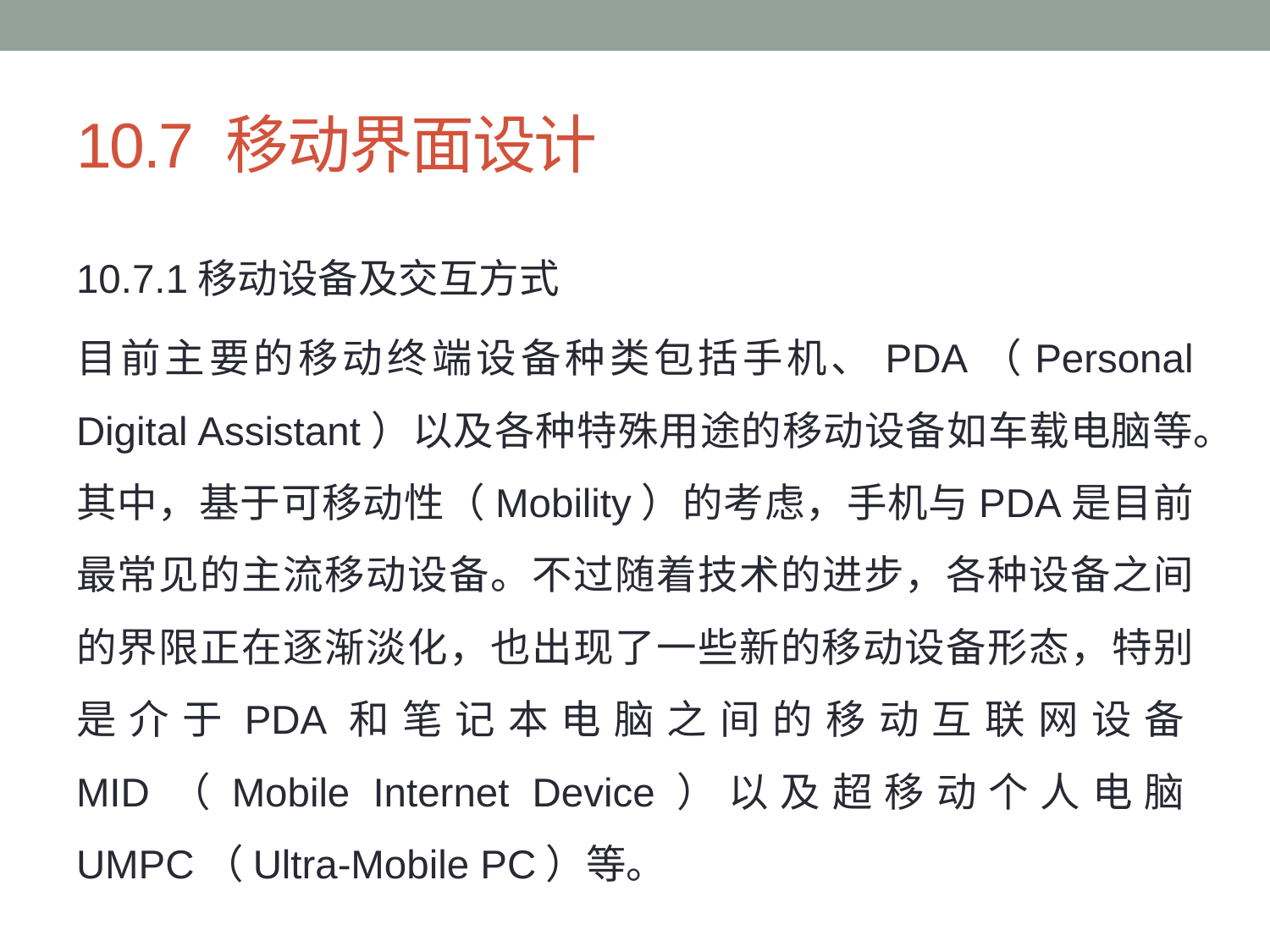

# 10.7 移动界面设计
10.7.1移动设备及交互方式
目前主要的移动终端设备种类包括手机、PDA（Personal Digital Assistant）以及各种特殊用途的移动设备如车载电脑等。其中，基于可移动性（Mobility）的考虑，手机与PDA是目前最常见的主流移动设备。不过随着技术的进步，各种设备之间的界限正在逐渐淡化，也出现了一些新的移动设备形态，特别是介于PDA和笔记本电脑之间的移动互联网设备MID（Mobile Internet Device）以及超移动个人电脑UMPC（Ultra-Mobile PC）等。